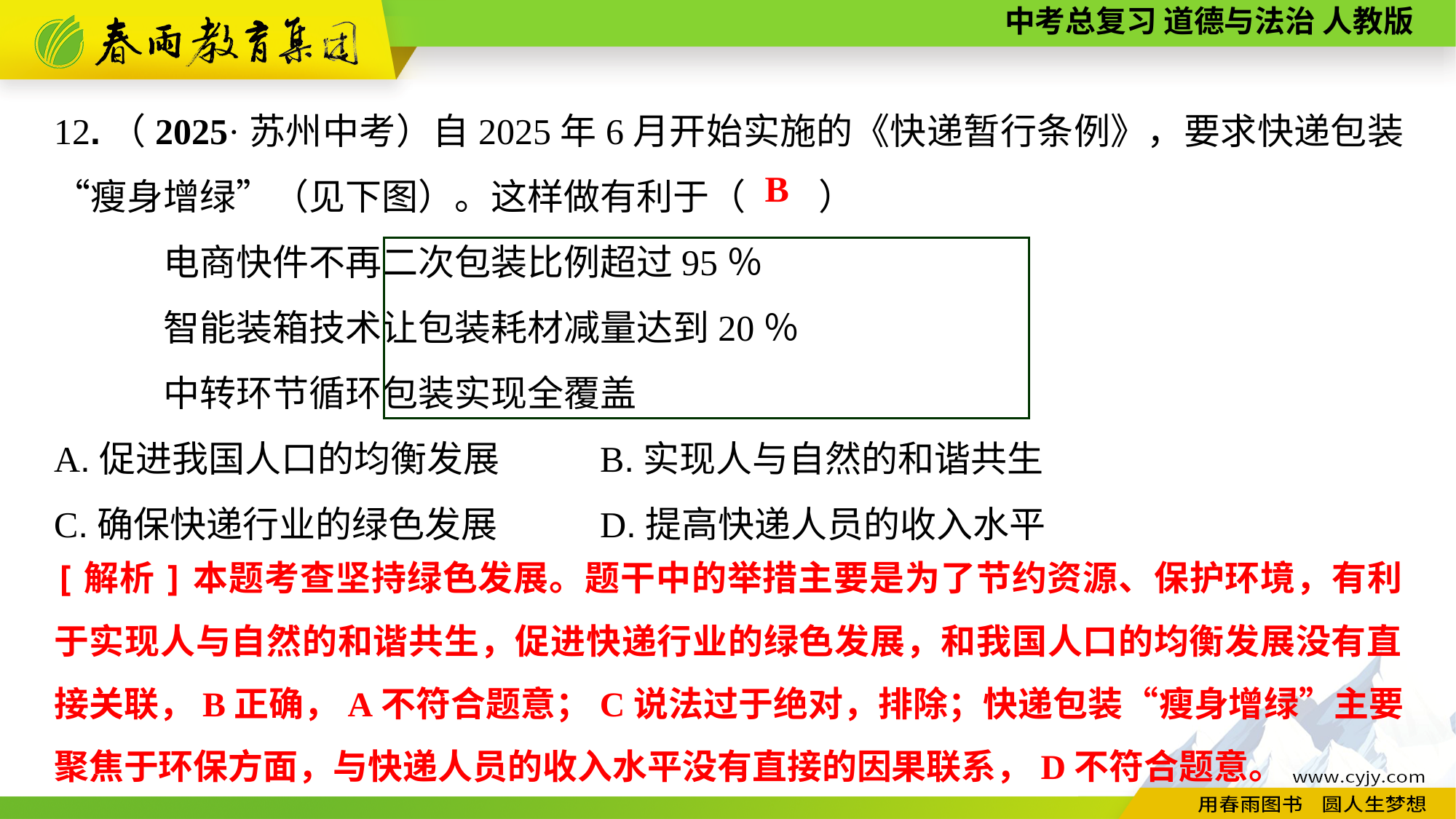

12.（2025·苏州中考）自2025年6月开始实施的《快递暂行条例》，要求快递包装“瘦身增绿”（见下图）。这样做有利于（　　）
	电商快件不再二次包装比例超过95％
  	智能装箱技术让包装耗材减量达到20％
	中转环节循环包装实现全覆盖
A.促进我国人口的均衡发展	B.实现人与自然的和谐共生
C.确保快递行业的绿色发展	D.提高快递人员的收入水平
B

[解析]本题考查坚持绿色发展。题干中的举措主要是为了节约资源、保护环境，有利于实现人与自然的和谐共生，促进快递行业的绿色发展，和我国人口的均衡发展没有直接关联，B正确，A不符合题意；C说法过于绝对，排除；快递包装“瘦身增绿”主要聚焦于环保方面，与快递人员的收入水平没有直接的因果联系，D不符合题意。